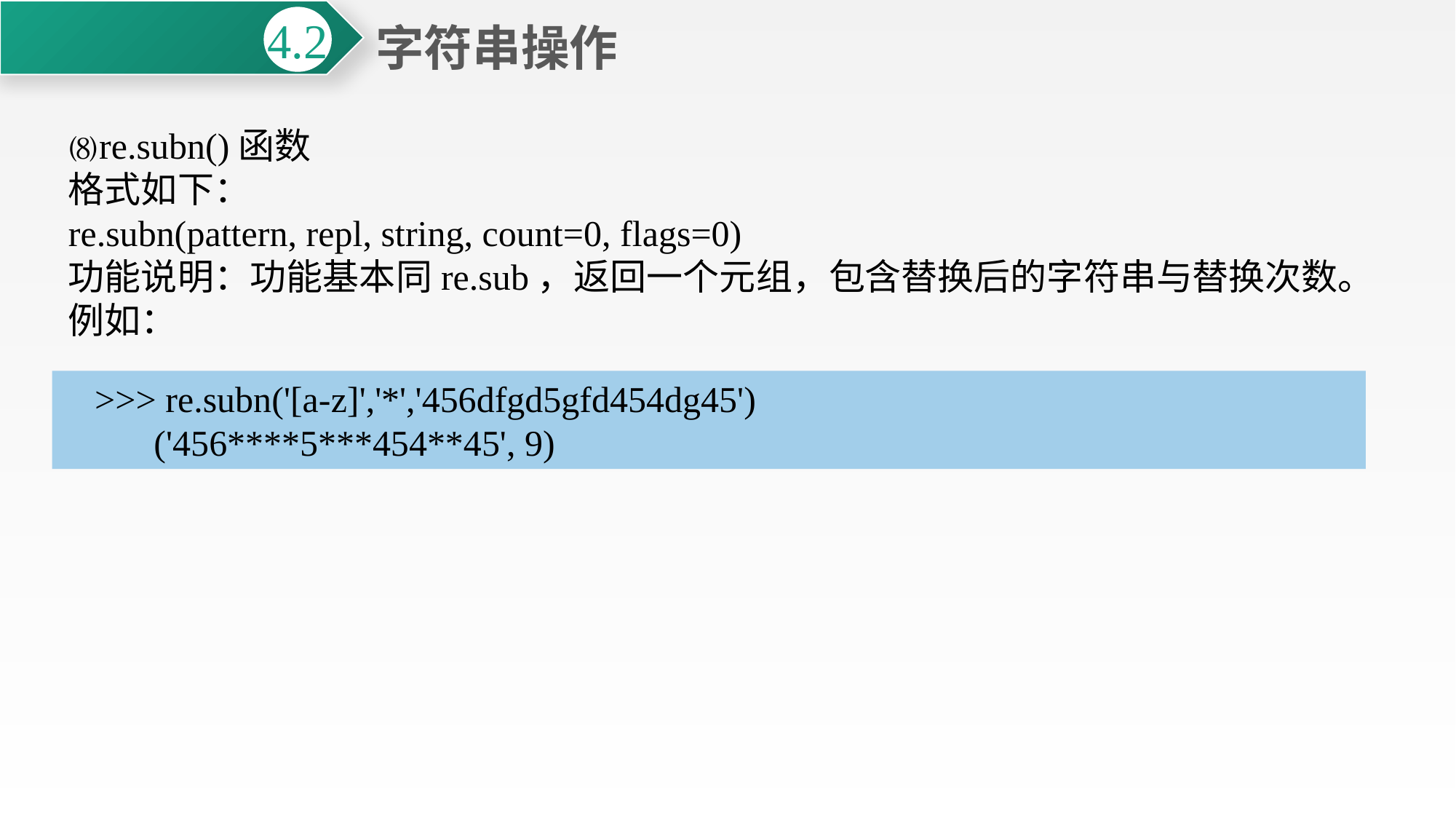

字符串操作

4.2
⑻re.subn()函数
格式如下：
re.subn(pattern, repl, string, count=0, flags=0)
功能说明：功能基本同re.sub，返回一个元组，包含替换后的字符串与替换次数。
例如：
>>> re.subn('[a-z]','*','456dfgd5gfd454dg45')
   ('456****5***454**45', 9)